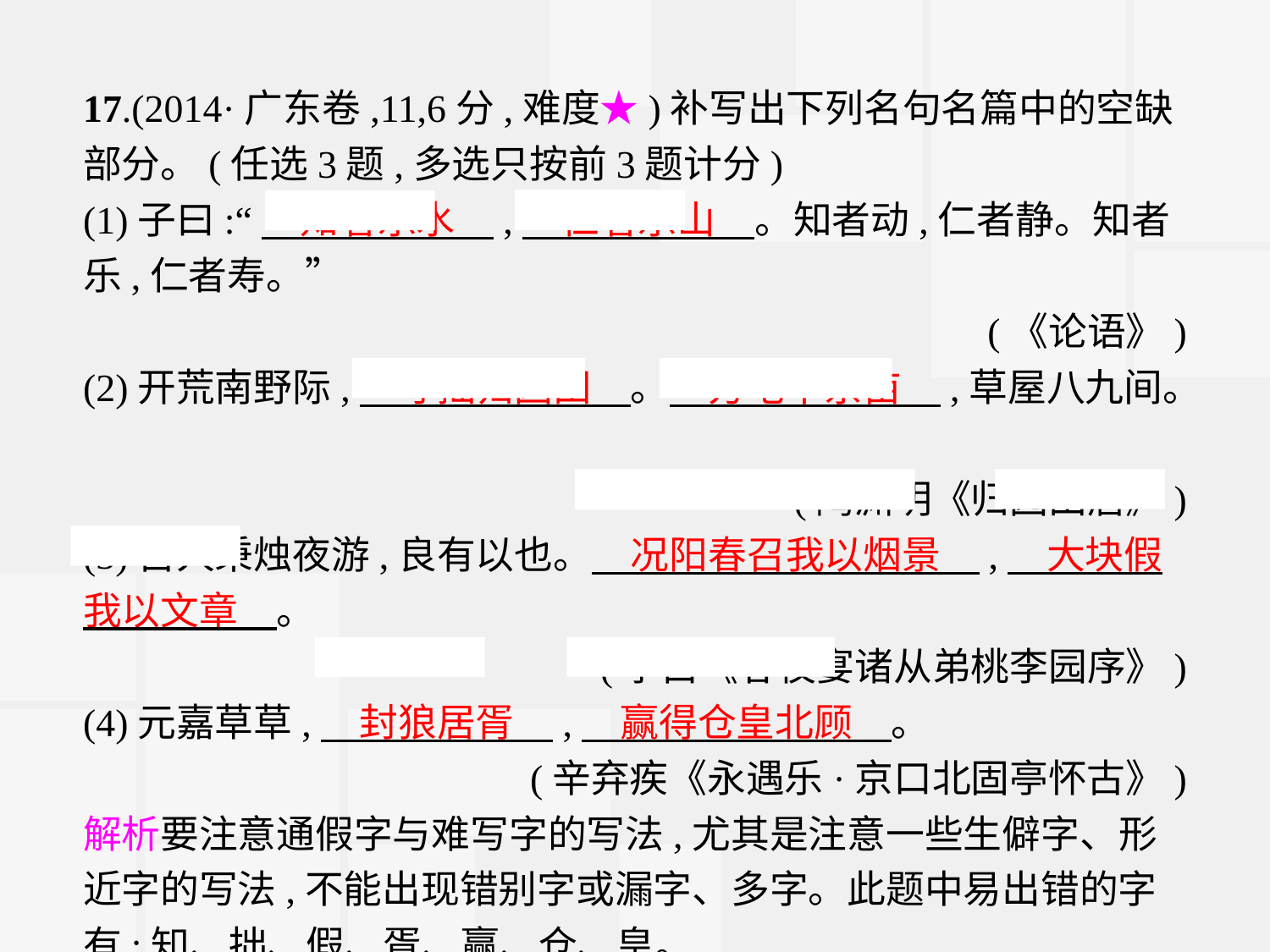

17.(2014·广东卷,11,6分,难度★)补写出下列名句名篇中的空缺部分。(任选3题,多选只按前3题计分)
(1)子曰:“　知者乐水　,　仁者乐山　。知者动,仁者静。知者乐,仁者寿。”
(《论语》)
(2)开荒南野际,　守拙归园田　。　方宅十余亩　,草屋八九间。
(陶渊明《归园田居》)
(3)古人秉烛夜游,良有以也。　况阳春召我以烟景　,　大块假我以文章　。
(李白《春夜宴诸从弟桃李园序》)
(4)元嘉草草,　封狼居胥　,　赢得仓皇北顾　。
(辛弃疾《永遇乐·京口北固亭怀古》)
解析要注意通假字与难写字的写法,尤其是注意一些生僻字、形近字的写法,不能出现错别字或漏字、多字。此题中易出错的字有:知、拙、假、胥、赢、仓、皇。